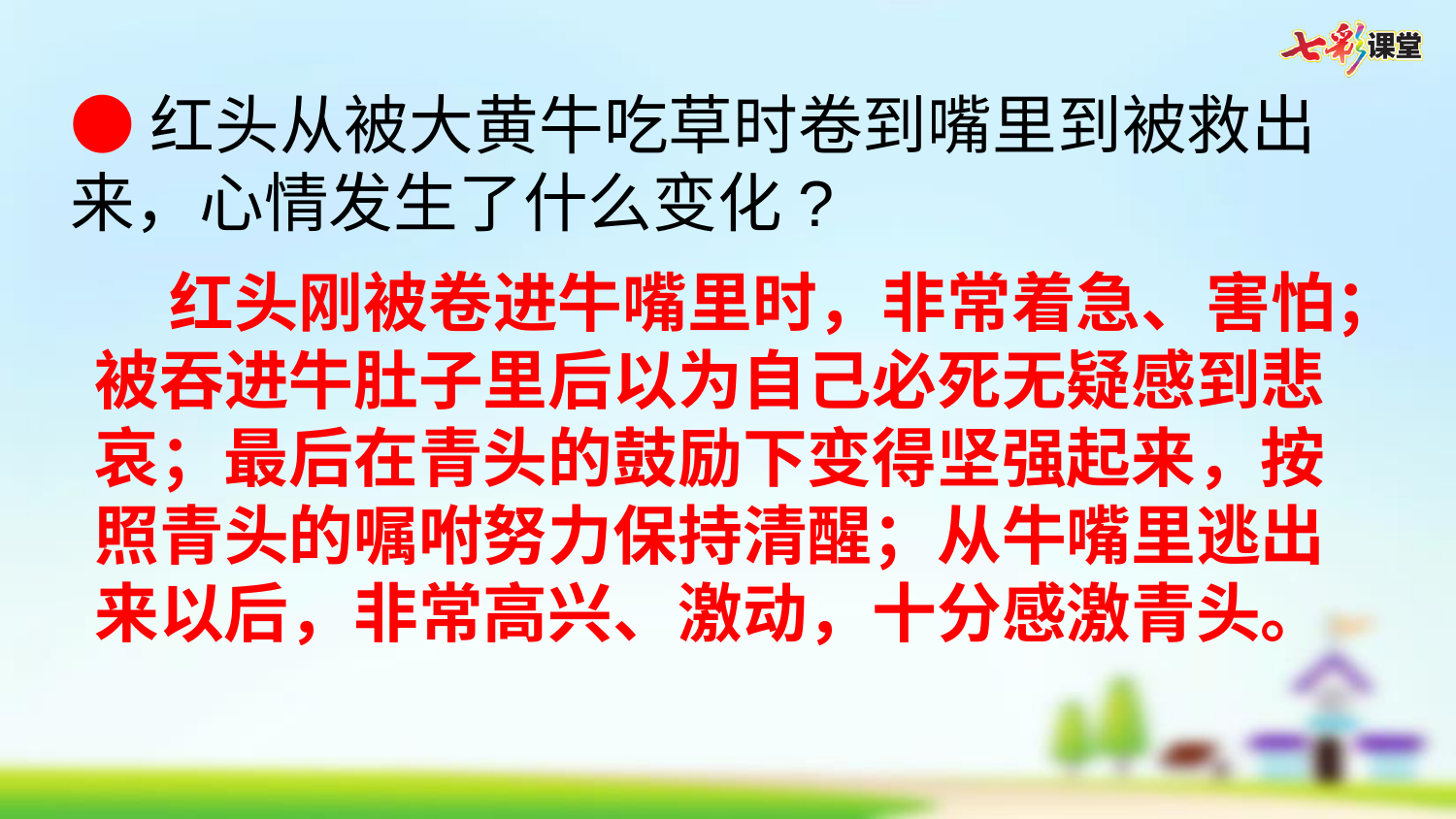

●红头从被大黄牛吃草时卷到嘴里到被救出来，心情发生了什么变化?
    红头刚被卷进牛嘴里时，非常着急、害怕；被吞进牛肚子里后以为自己必死无疑感到悲哀；最后在青头的鼓励下变得坚强起来，按照青头的嘱咐努力保持清醒；从牛嘴里逃出来以后，非常高兴、激动，十分感激青头。